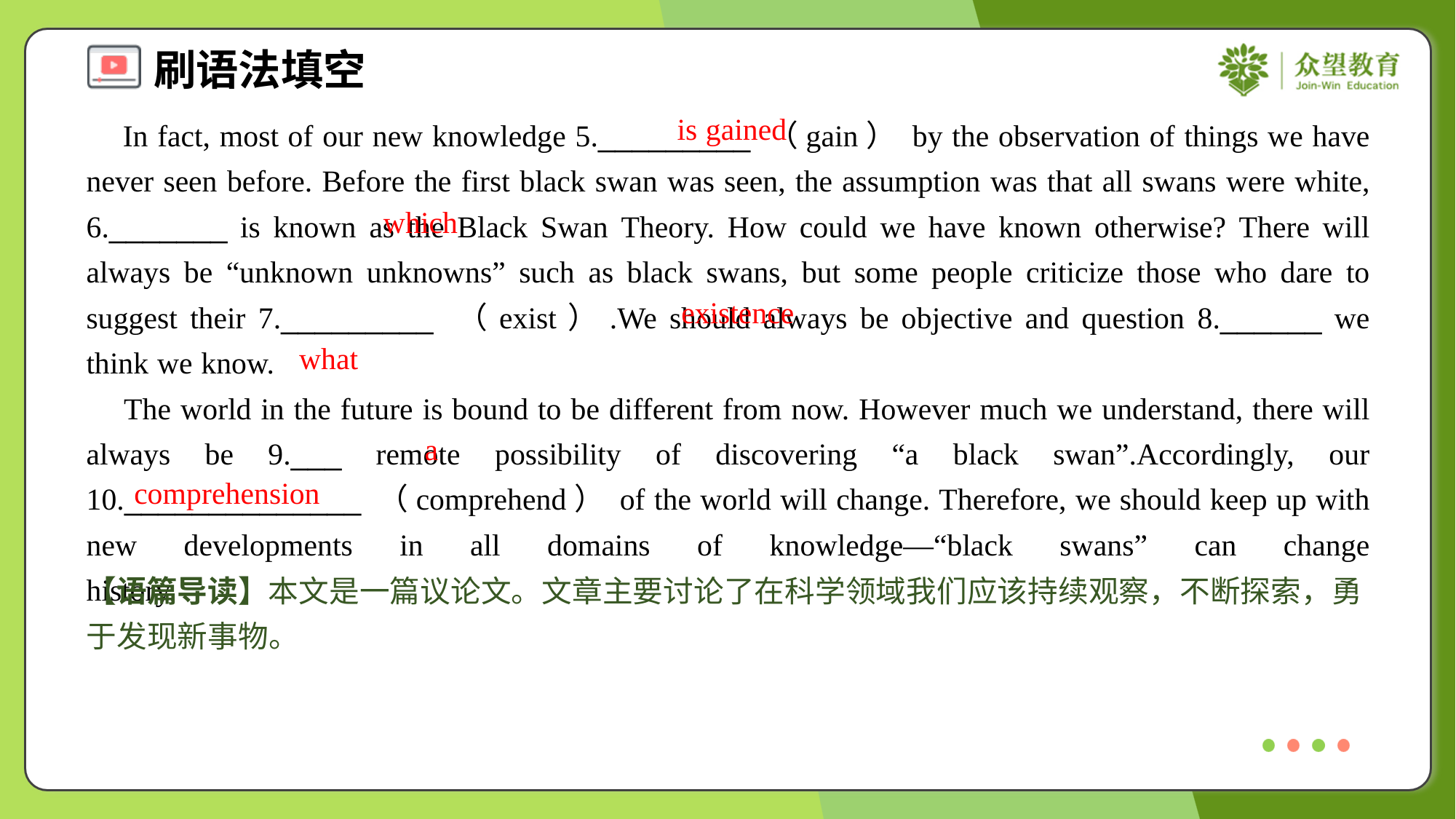

is gained
    In fact, most of our new knowledge 5._________ （gain） by the observation of things we have never seen before. Before the first black swan was seen, the assumption was that all swans were white, 6._______ is known as the Black Swan Theory. How could we have known otherwise? There will always be “unknown unknowns” such as black swans, but some people criticize those who dare to suggest their 7._________ （exist）.We should always be objective and question 8.______ we think we know.
    The world in the future is bound to be different from now. However much we understand, there will always be 9.___ remote possibility of discovering “a black swan”.Accordingly, our 10.______________ （comprehend） of the world will change. Therefore, we should keep up with new developments in all domains of knowledge—“black swans” can change history.#1.3
which
existence
what
a
comprehension
【语篇导读】本文是一篇议论文。文章主要讨论了在科学领域我们应该持续观察，不断探索，勇于发现新事物。